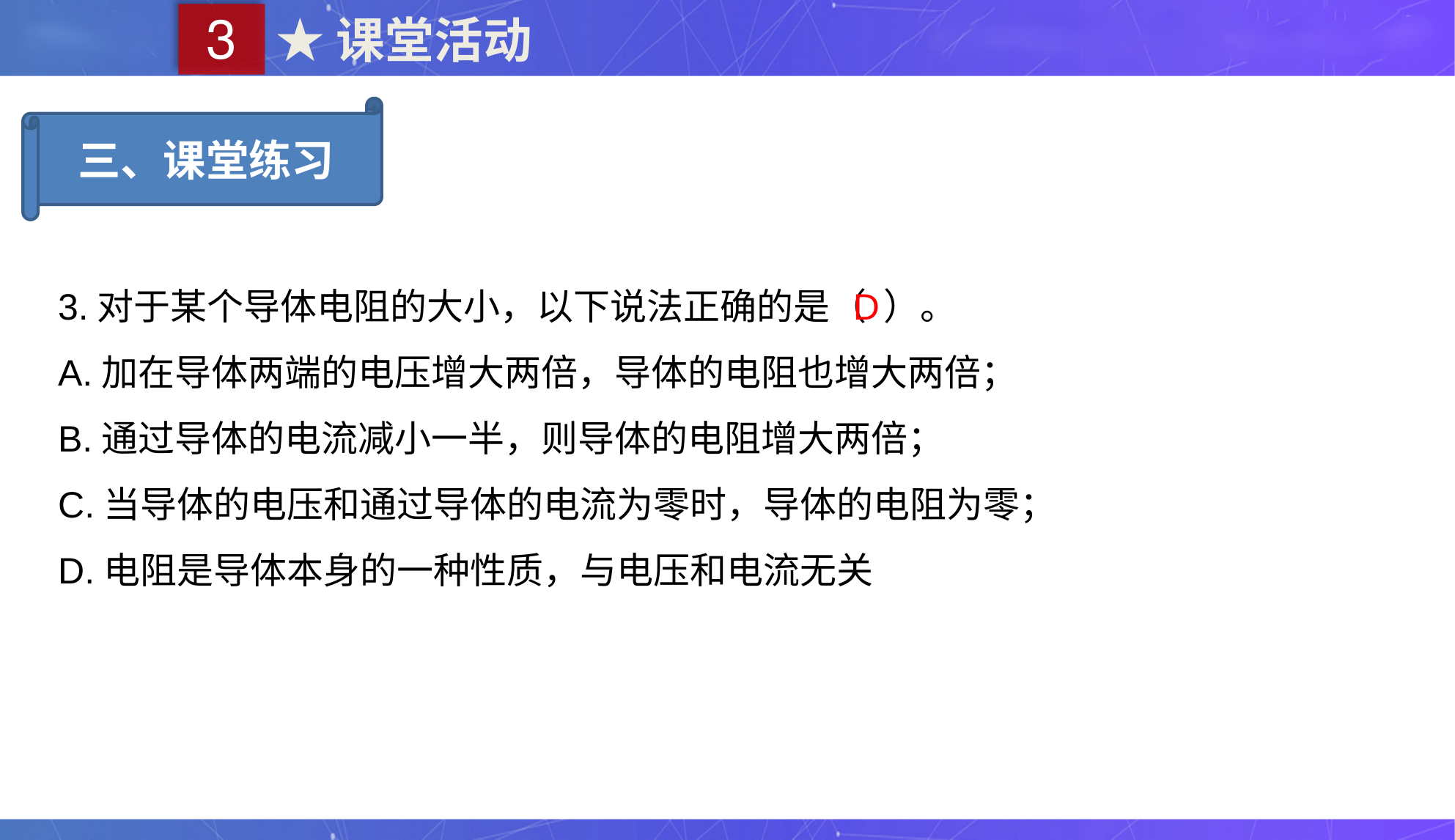

3
★课堂活动
三、课堂练习
3.对于某个导体电阻的大小，以下说法正确的是（  ）。
A.加在导体两端的电压增大两倍，导体的电阻也增大两倍；
B.通过导体的电流减小一半，则导体的电阻增大两倍；
C.当导体的电压和通过导体的电流为零时，导体的电阻为零；
D.电阻是导体本身的一种性质，与电压和电流无关
D